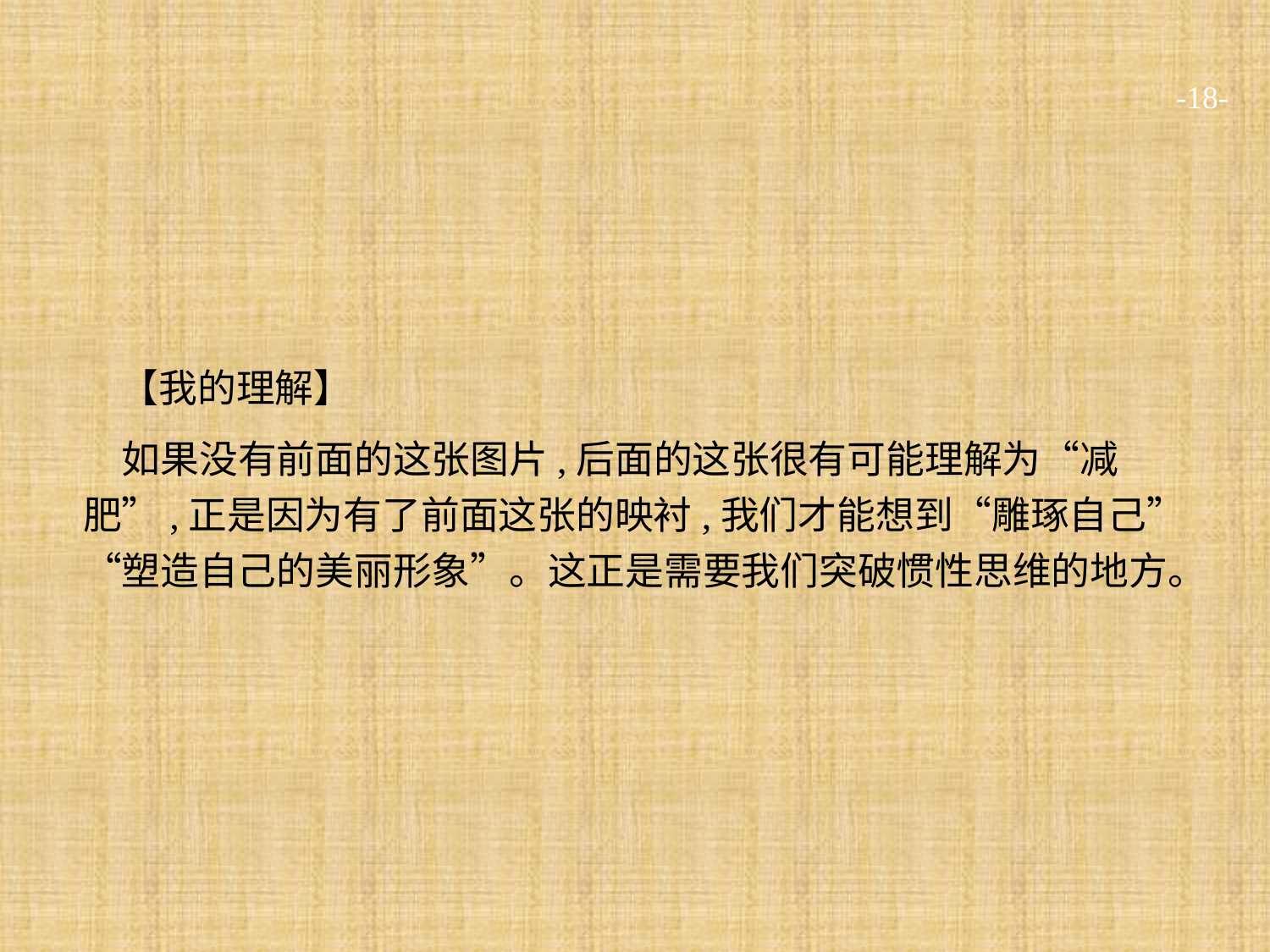

-18-
【我的理解】
如果没有前面的这张图片,后面的这张很有可能理解为“减肥”,正是因为有了前面这张的映衬,我们才能想到“雕琢自己”“塑造自己的美丽形象”。这正是需要我们突破惯性思维的地方。